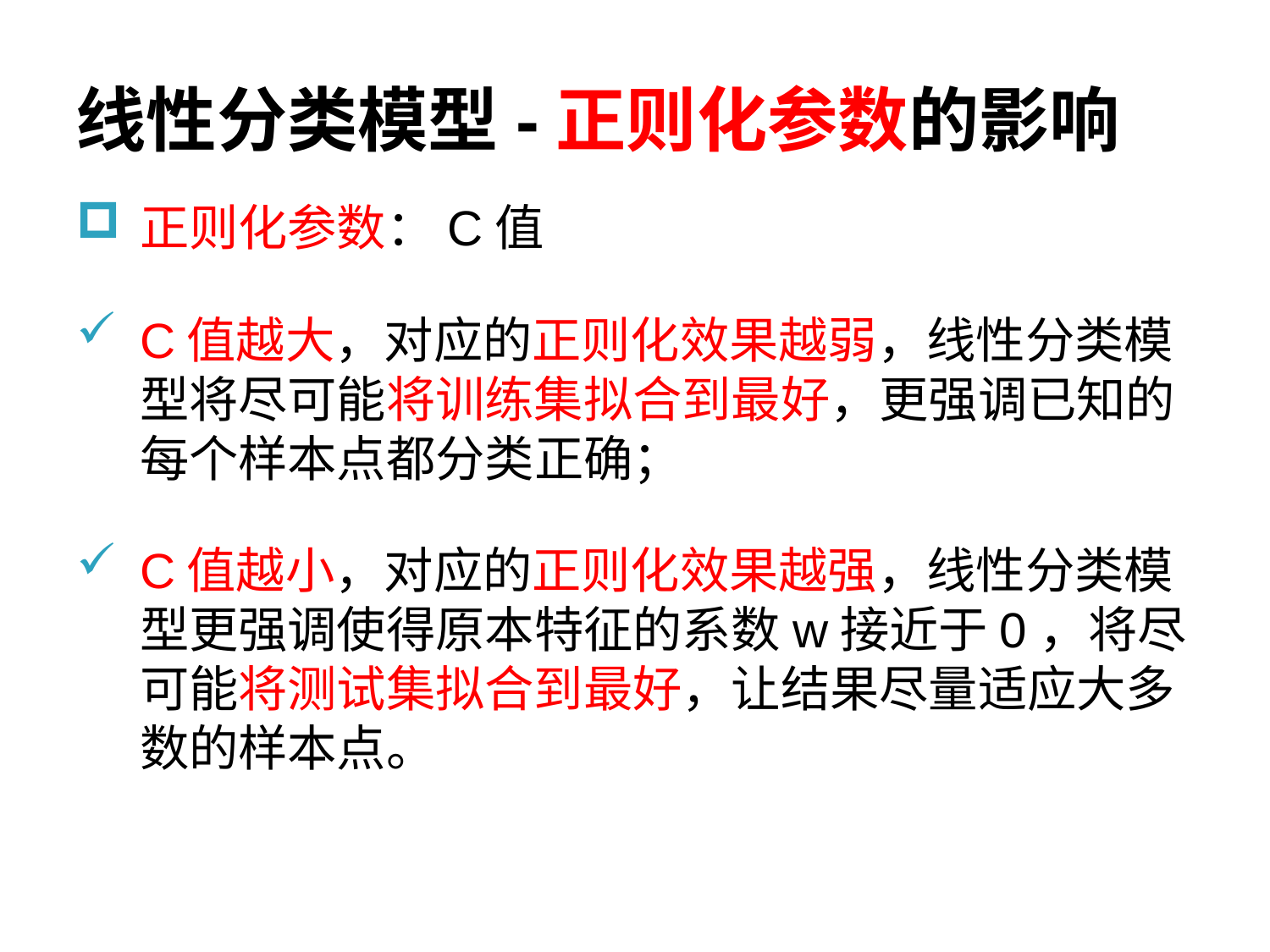

# 线性分类模型-正则化参数的影响
正则化参数：C值
C值越大，对应的正则化效果越弱，线性分类模型将尽可能将训练集拟合到最好，更强调已知的每个样本点都分类正确；
C值越小，对应的正则化效果越强，线性分类模型更强调使得原本特征的系数w接近于0，将尽可能将测试集拟合到最好，让结果尽量适应大多数的样本点。